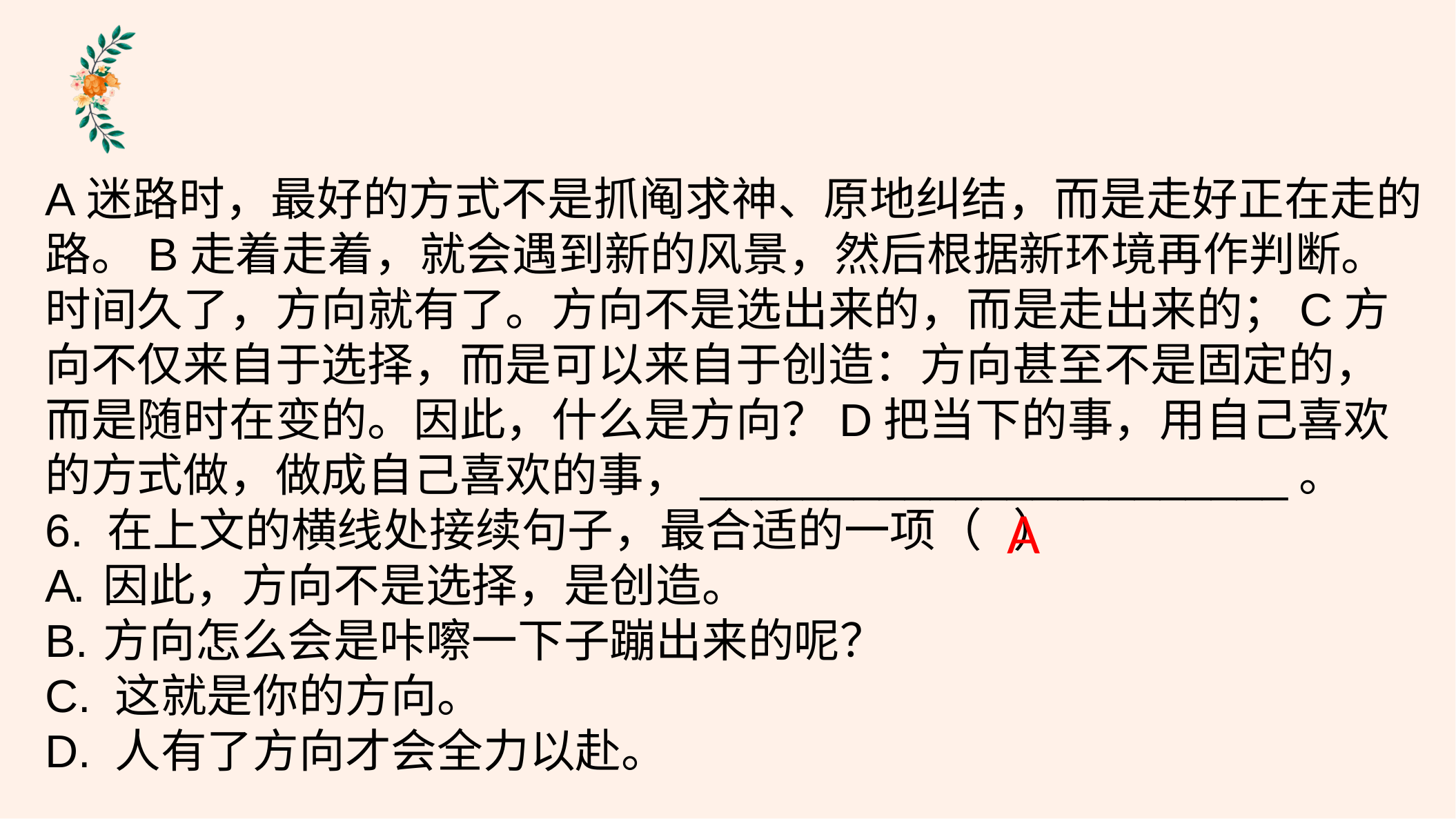

A迷路时，最好的方式不是抓阄求神、原地纠结，而是走好正在走的路。B走着走着，就会遇到新的风景，然后根据新环境再作判断。时间久了，方向就有了。方向不是选出来的，而是走出来的；C方向不仅来自于选择，而是可以来自于创造：方向甚至不是固定的，而是随时在变的。因此，什么是方向？D把当下的事，用自己喜欢的方式做，做成自己喜欢的事，_______________________。
6. 在上文的横线处接续句子，最合适的一项（   ）
因此，方向不是选择，是创造。
方向怎么会是咔嚓一下子蹦出来的呢？
C. 这就是你的方向。
D. 人有了方向才会全力以赴。
A